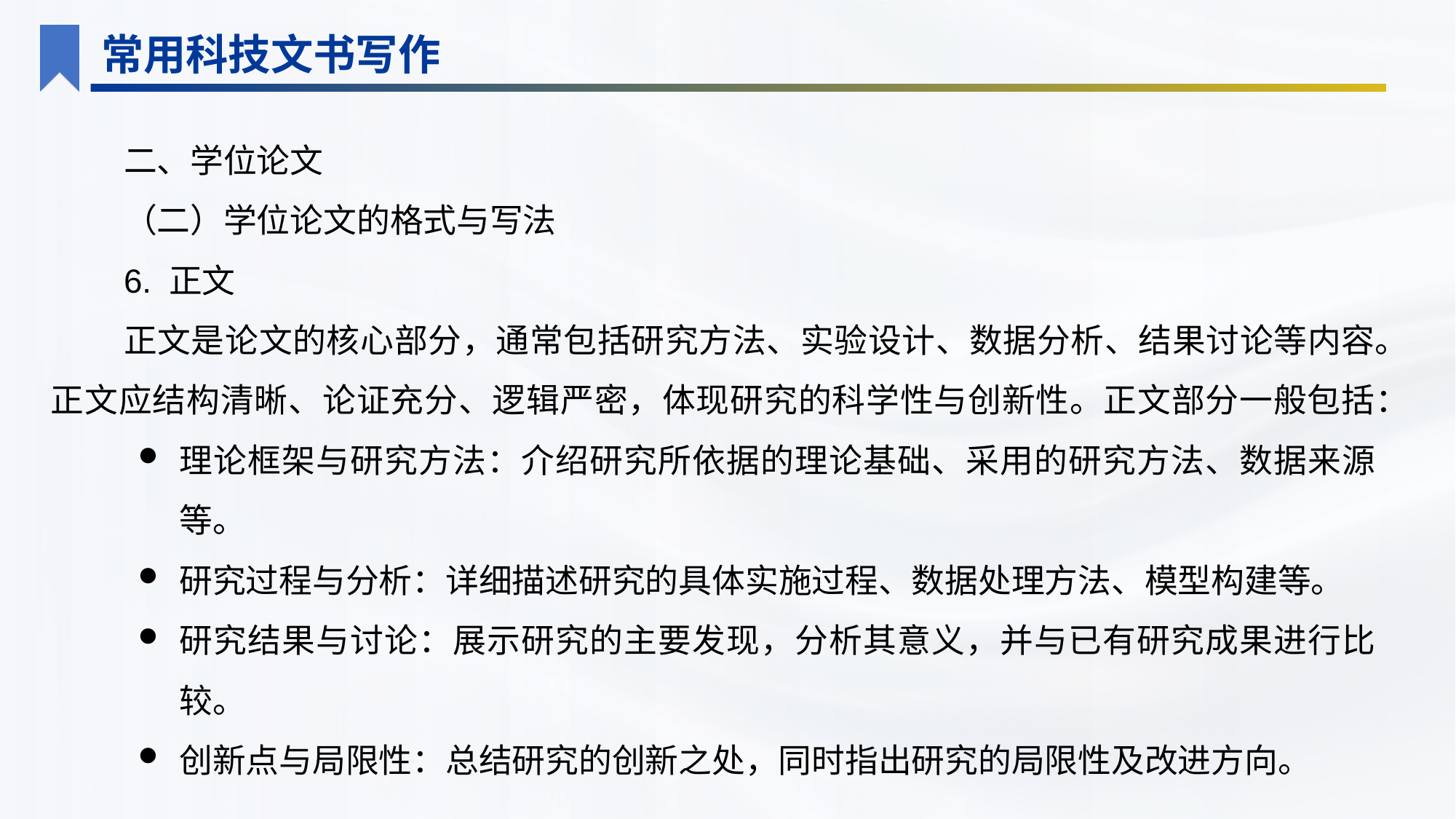

常用科技文书写作
二、学位论文
（二）学位论文的格式与写法
6. 正文
正文是论文的核心部分，通常包括研究方法、实验设计、数据分析、结果讨论等内容。正文应结构清晰、论证充分、逻辑严密，体现研究的科学性与创新性。正文部分一般包括：
理论框架与研究方法：介绍研究所依据的理论基础、采用的研究方法、数据来源等。
研究过程与分析：详细描述研究的具体实施过程、数据处理方法、模型构建等。
研究结果与讨论：展示研究的主要发现，分析其意义，并与已有研究成果进行比较。
创新点与局限性：总结研究的创新之处，同时指出研究的局限性及改进方向。